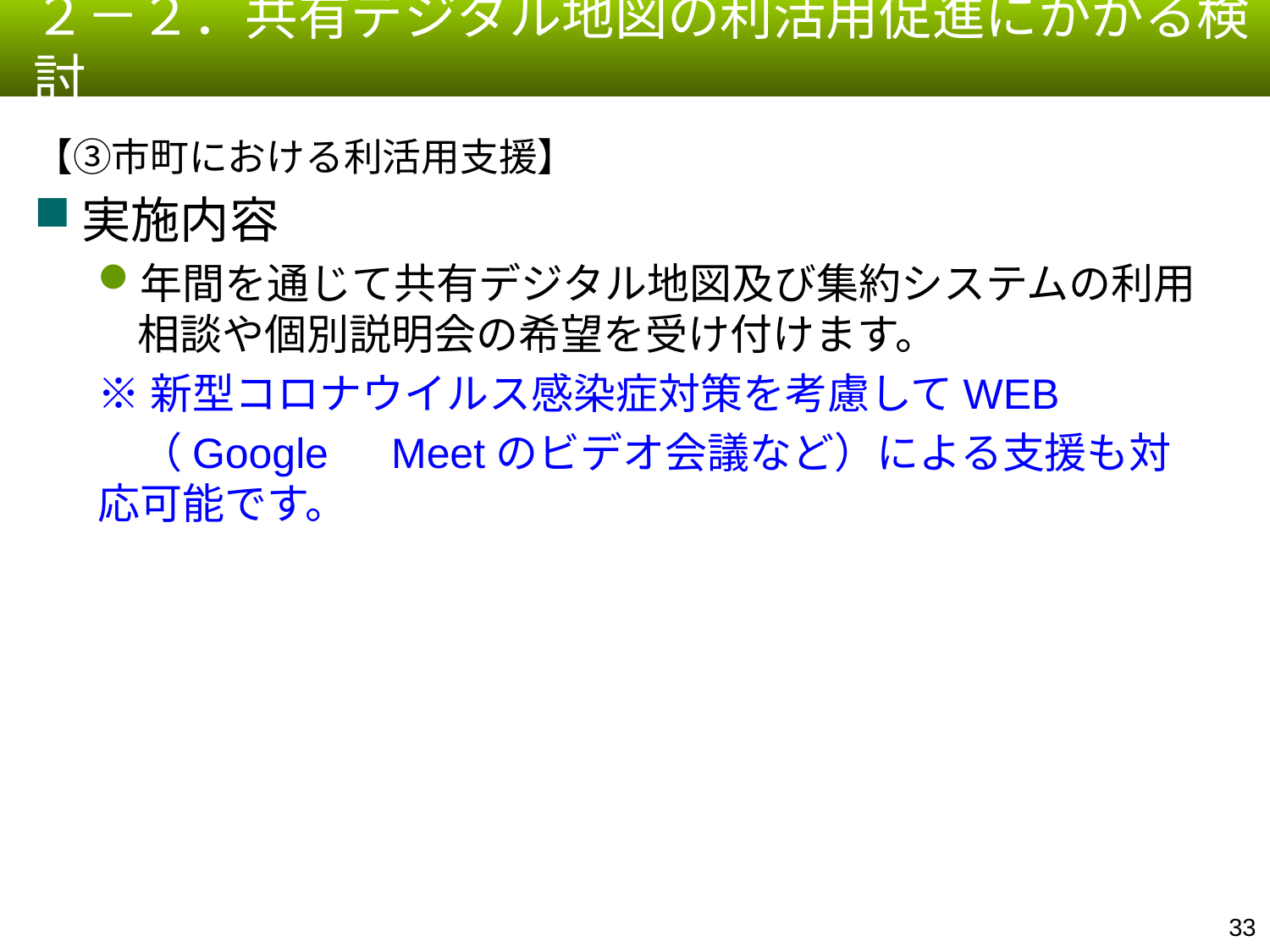

２－２．共有デジタル地図の利活用促進にかかる検討
【③市町における利活用支援】
実施内容
年間を通じて共有デジタル地図及び集約システムの利用相談や個別説明会の希望を受け付けます。
※新型コロナウイルス感染症対策を考慮してWEB
　（Google　Meetのビデオ会議など）による支援も対応可能です。

33